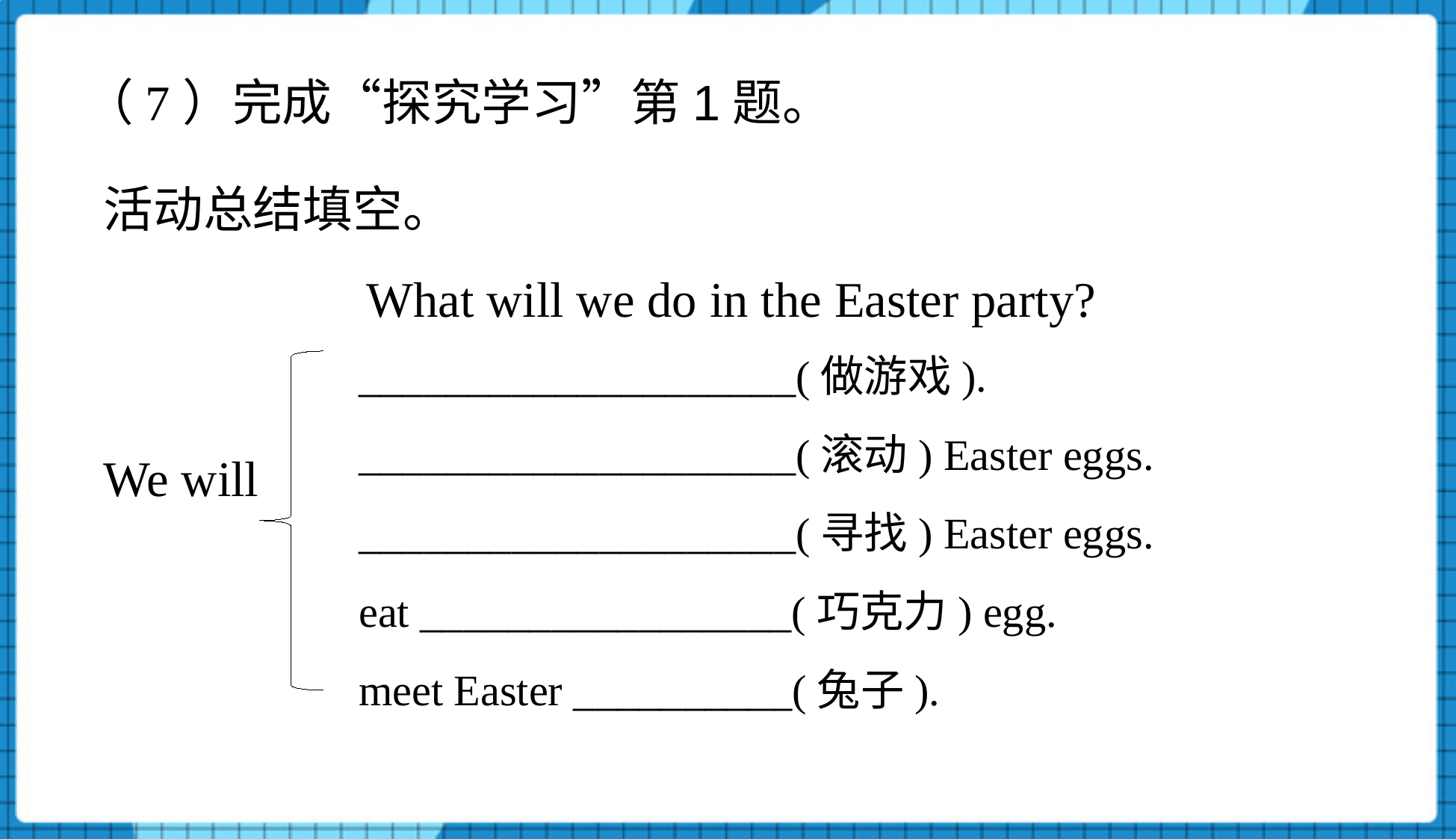

（7）完成“探究学习”第1题。
活动总结填空。
                     What will we do in the Easter party?

We will

____________________(做游戏).
____________________(滚动) Easter eggs.
____________________(寻找) Easter eggs.
eat _________________(巧克力) egg.
meet Easter __________(兔子).